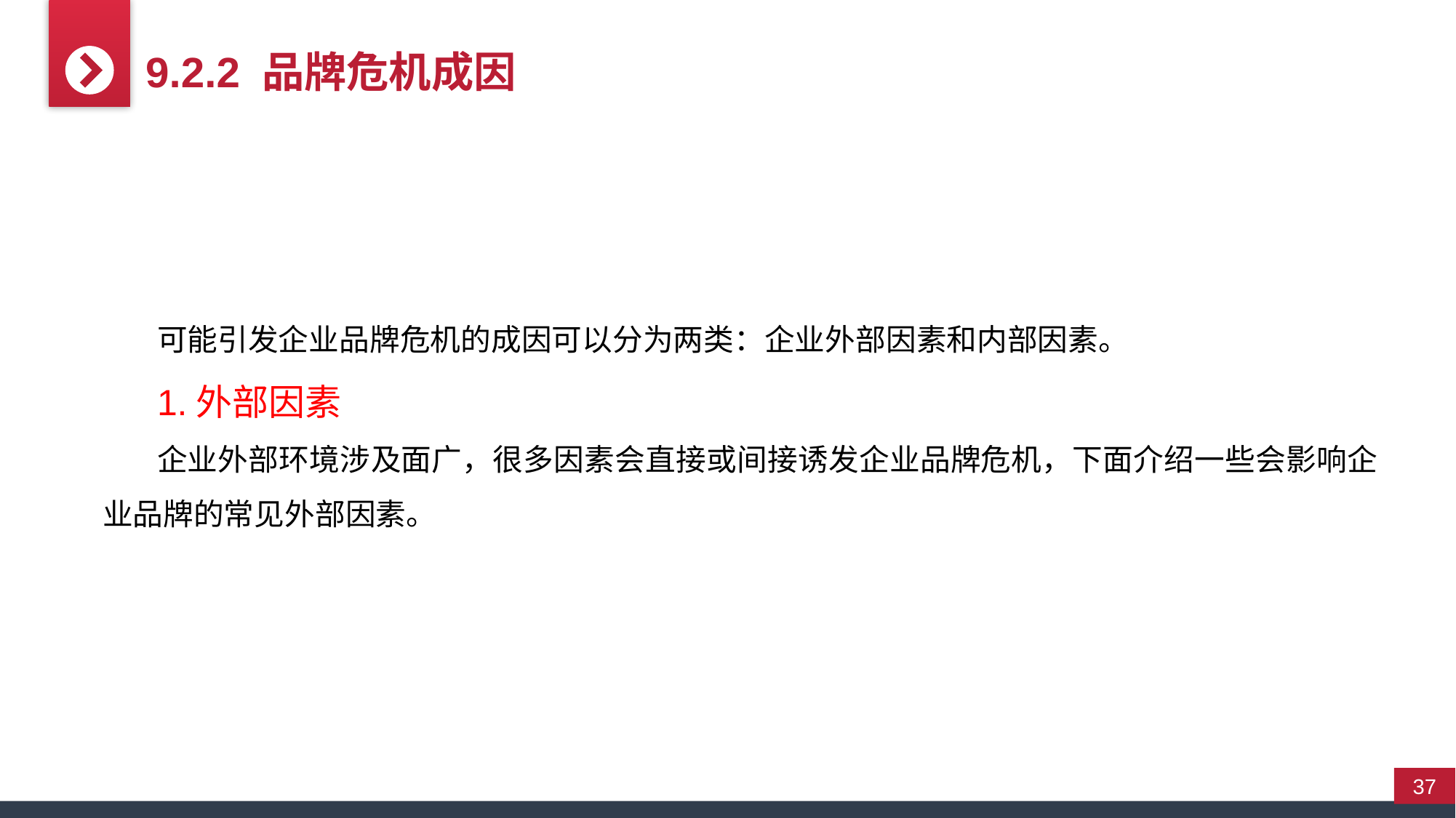

9.2.2 品牌危机成因
可能引发企业品牌危机的成因可以分为两类：企业外部因素和内部因素。
1.外部因素
企业外部环境涉及面广，很多因素会直接或间接诱发企业品牌危机，下面介绍一些会影响企业品牌的常见外部因素。